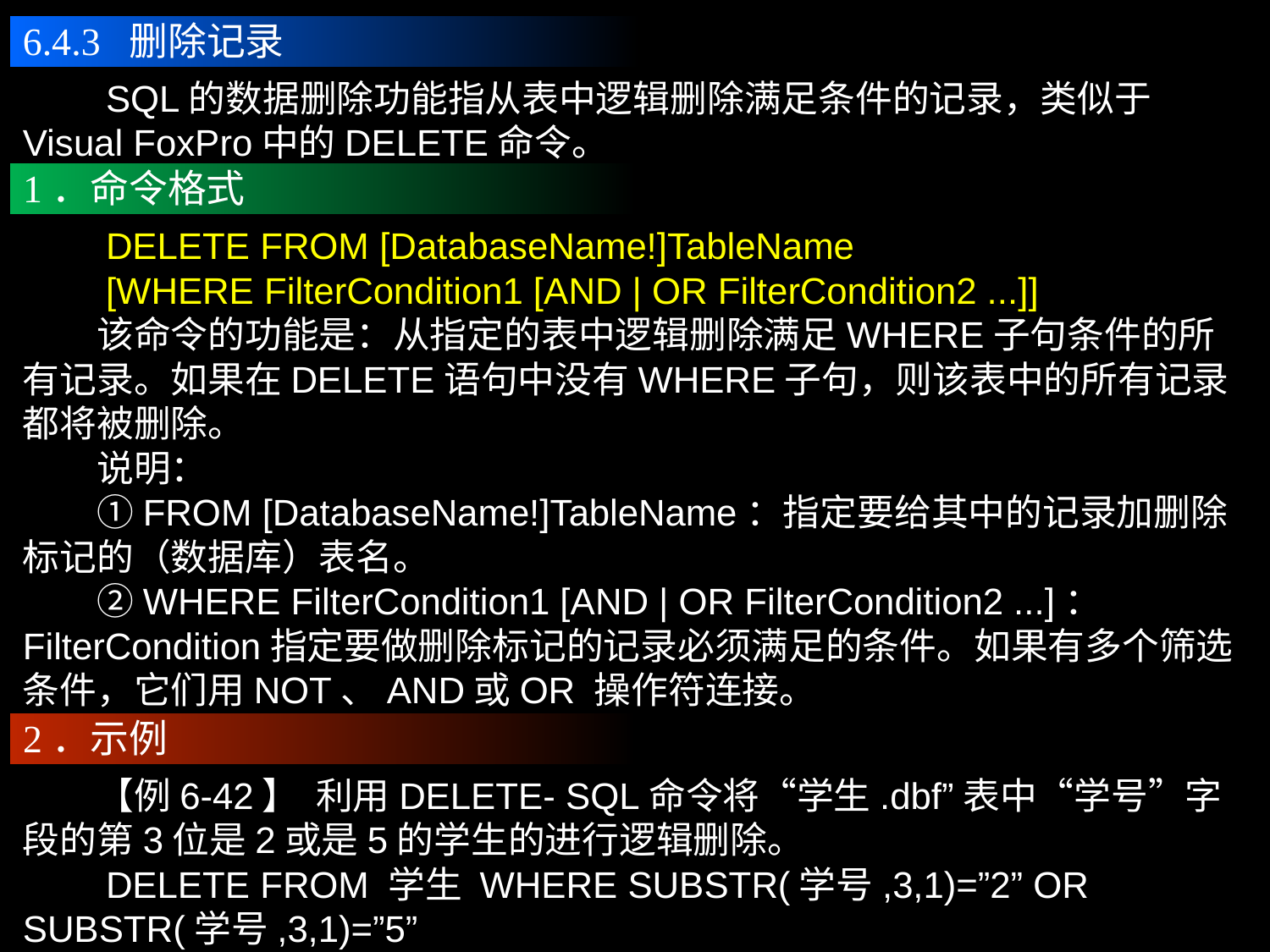

6.4.3  删除记录
　　SQL的数据删除功能指从表中逻辑删除满足条件的记录，类似于Visual FoxPro中的DELETE命令。
1．命令格式
　　DELETE FROM [DatabaseName!]TableName
　　[WHERE FilterCondition1 [AND | OR FilterCondition2 ...]]
　　该命令的功能是：从指定的表中逻辑删除满足WHERE子句条件的所有记录。如果在DELETE语句中没有WHERE子句，则该表中的所有记录都将被删除。
　　说明：
　　①FROM [DatabaseName!]TableName：指定要给其中的记录加删除标记的（数据库）表名。
　　②WHERE FilterCondition1 [AND | OR FilterCondition2 ...]：FilterCondition指定要做删除标记的记录必须满足的条件。如果有多个筛选条件，它们用NOT、AND或OR 操作符连接。
2．示例
　　【例6-42】  利用DELETE- SQL命令将“学生.dbf”表中“学号”字段的第3位是2或是5的学生的进行逻辑删除。
　　DELETE FROM 学生 WHERE SUBSTR(学号,3,1)=”2” OR  SUBSTR(学号,3,1)=”5”